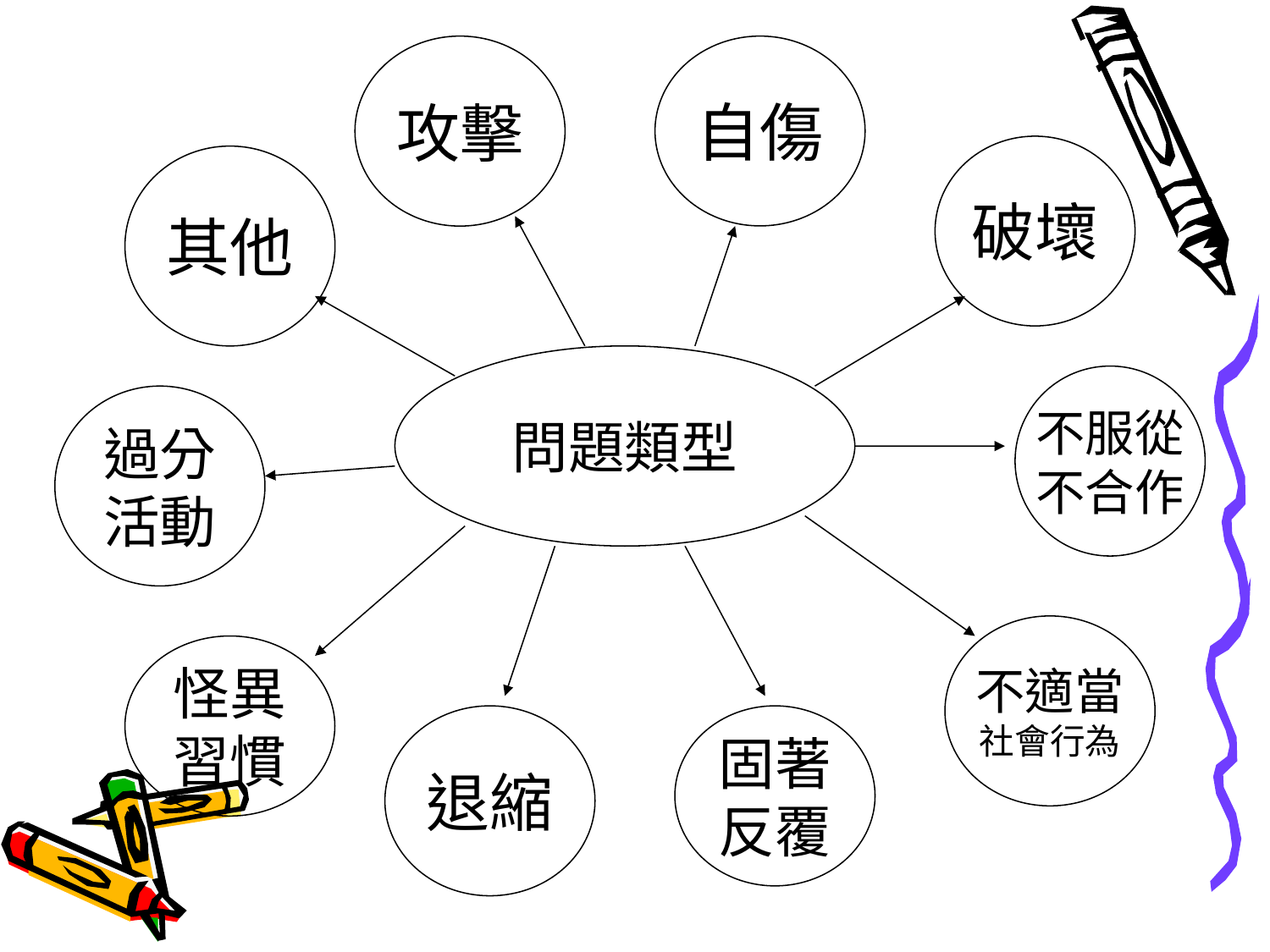

攻擊
自傷
破壞
其他

問題類型
不服從
不合作
過分
活動

不適當
社會行為
怪異
習慣
退縮
固著
反覆